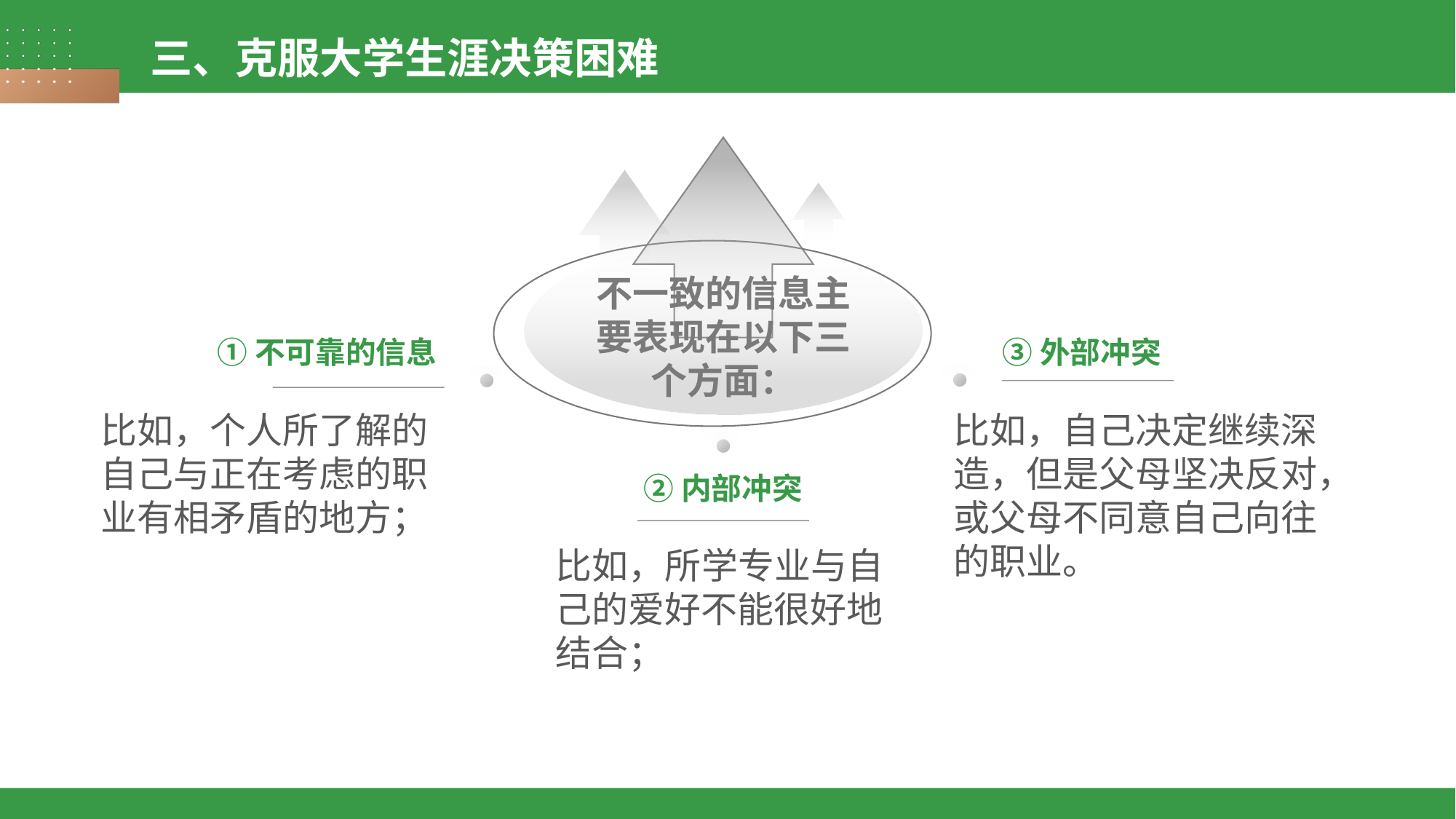

三、克服大学生涯决策困难

不一致的信息主要表现在以下三个方面：
①不可靠的信息
③外部冲突

比如，个人所了解的自己与正在考虑的职业有相矛盾的地方；
比如，自己决定继续深造，但是父母坚决反对，或父母不同意自己向往的职业。

②内部冲突
比如，所学专业与自己的爱好不能很好地结合；